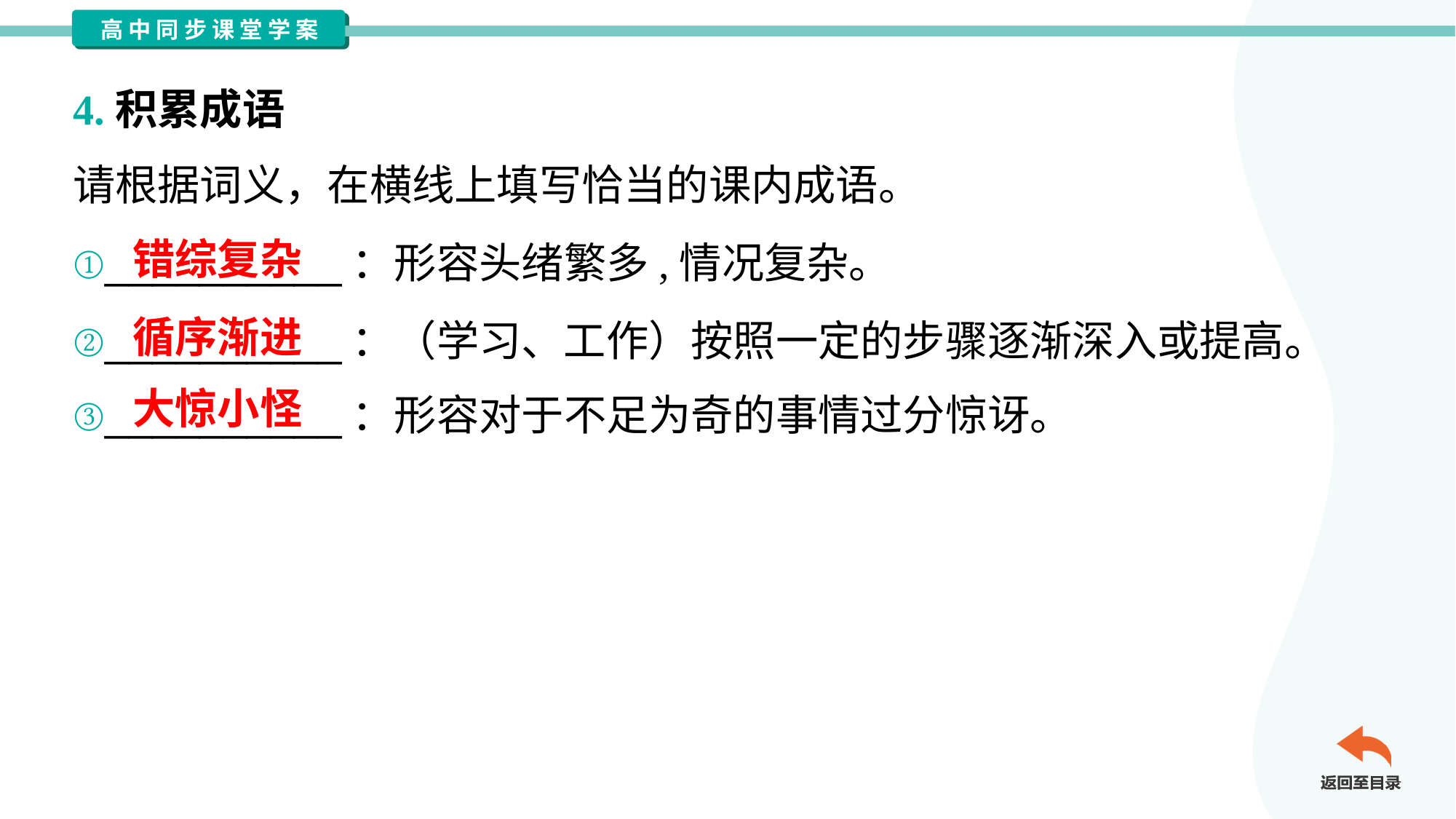

4.积累成语
请根据词义，在横线上填写恰当的课内成语。
错综复杂
①__________：形容头绪繁多,情况复杂。
②__________：（学习、工作）按照一定的步骤逐渐深入或提高。
③__________：形容对于不足为奇的事情过分惊讶。
循序渐进
大惊小怪